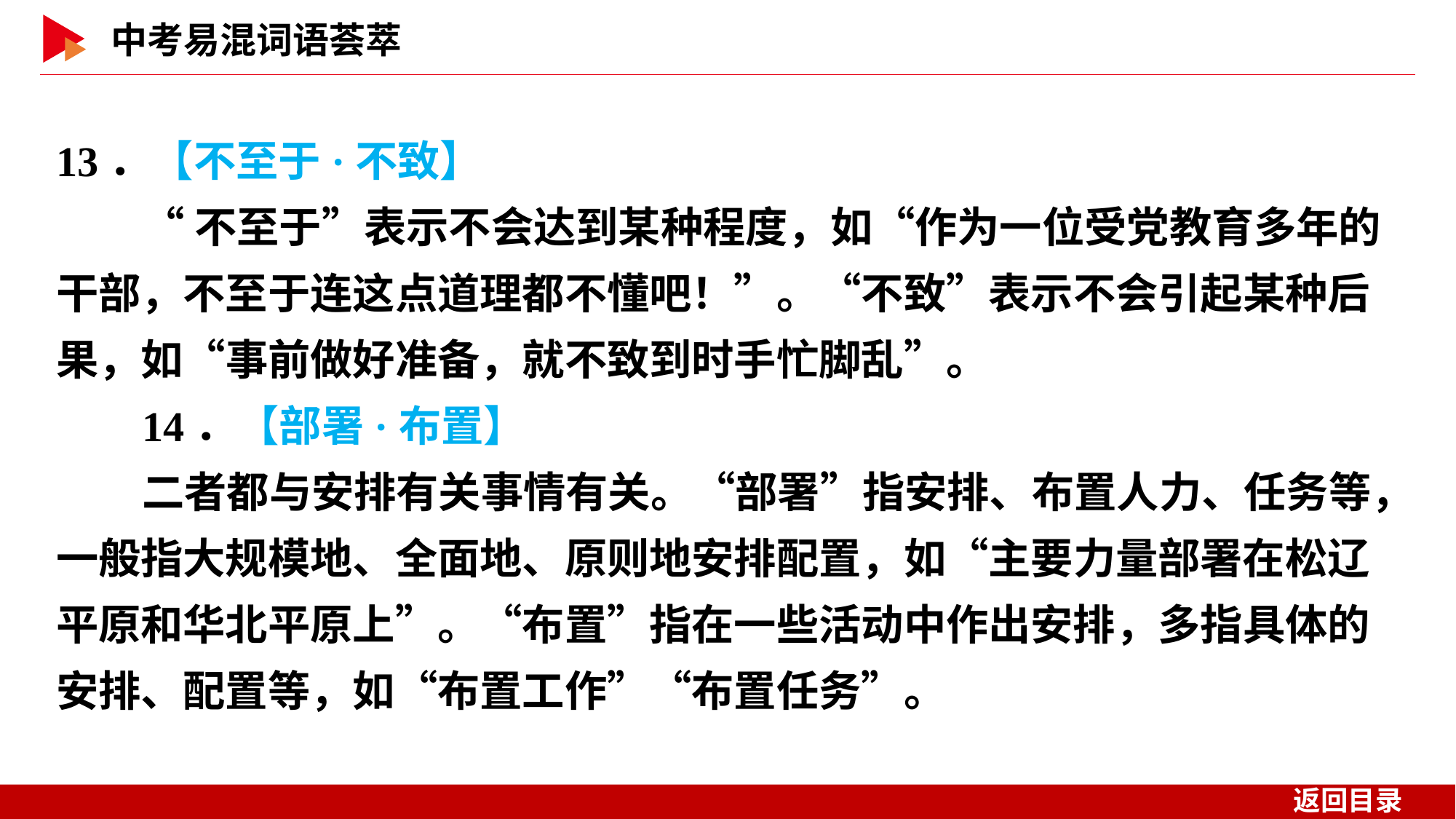

13．【不至于·不致】
“不至于”表示不会达到某种程度，如“作为一位受党教育多年的干部，不至于连这点道理都不懂吧！”。“不致”表示不会引起某种后果，如“事前做好准备，就不致到时手忙脚乱”。
14．【部署·布置】
二者都与安排有关事情有关。“部署”指安排、布置人力、任务等，一般指大规模地、全面地、原则地安排配置，如“主要力量部署在松辽平原和华北平原上”。“布置”指在一些活动中作出安排，多指具体的安排、配置等，如“布置工作”“布置任务”。